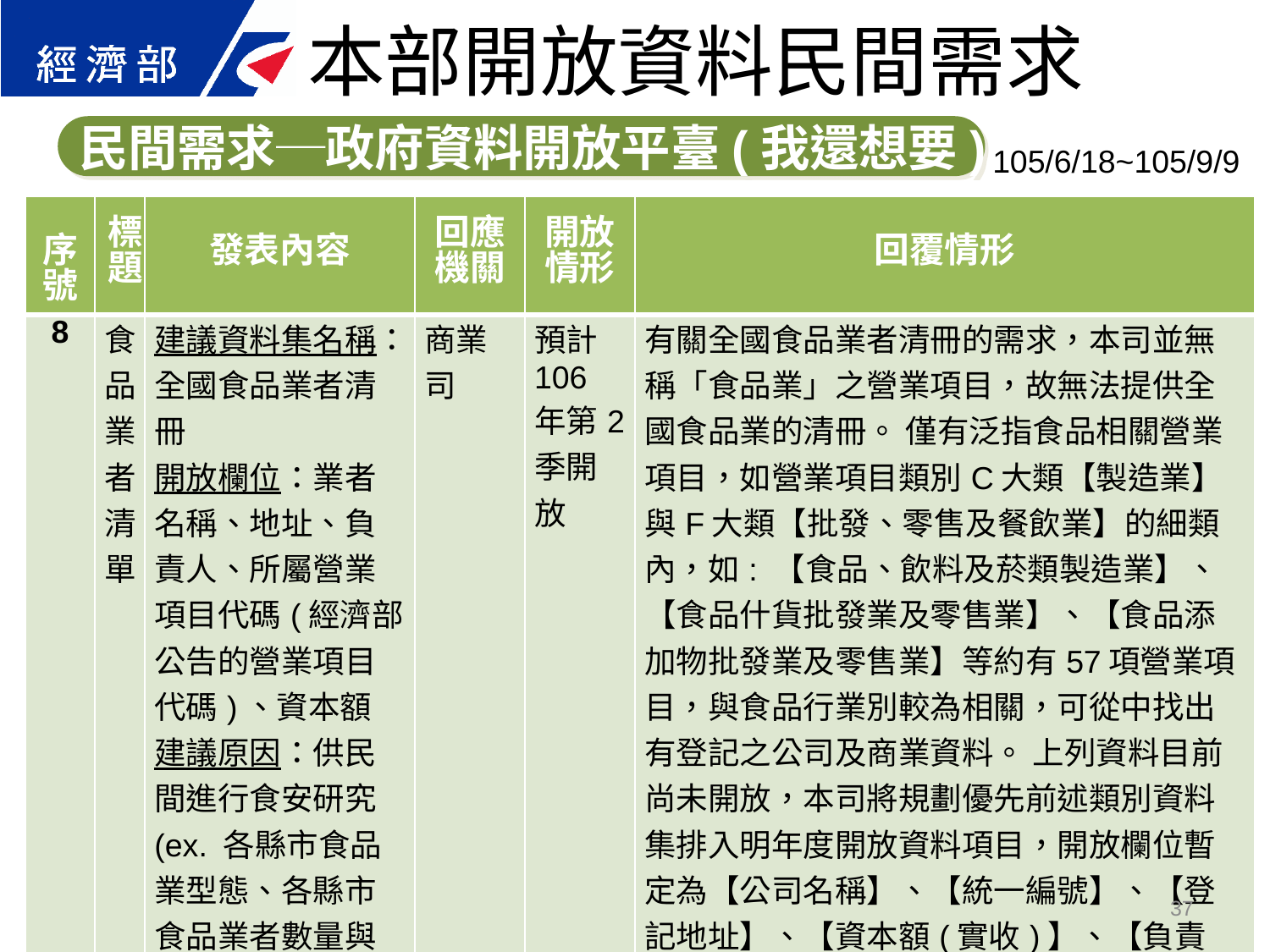

本部開放資料民間需求

民間需求─政府資料開放平臺(我還想要)
105/6/18~105/9/9
| 序號 | 標題 | 發表內容 | 回應 機關 | 開放情形 | 回覆情形 |
| --- | --- | --- | --- | --- | --- |
| 8 | 食品業者清單 | 建議資料集名稱：全國食品業者清冊 開放欄位：業者名稱、地址、負責人、所屬營業項目代碼(經濟部公告的營業項目代碼)、資本額 建議原因：供民間進行食安研究(ex. 各縣市食品業型態、各縣市食品業者數量與政府預算比例、各縣市食品業數量與稽查數量比例) | 商業司 | 預計106年第2季開放 | 有關全國食品業者清冊的需求，本司並無稱「食品業」之營業項目，故無法提供全國食品業的清冊。 僅有泛指食品相關營業項目，如營業項目類別C大類【製造業】與F大類【批發、零售及餐飲業】的細類內，如: 【食品、飲料及菸類製造業】、【食品什貨批發業及零售業】、【食品添加物批發業及零售業】等約有57項營業項目，與食品行業別較為相關，可從中找出有登記之公司及商業資料。 上列資料目前尚未開放，本司將規劃優先前述類別資料集排入明年度開放資料項目，開放欄位暫定為【公司名稱】、【統一編號】、【登記地址】、【資本額(實收)】、【負責人】。 另關於陳先生的需求與食安相關資料，建議可由衛生福利部食品藥物管理局主辦之「食品業者登錄平台」查詢相關資料。 |
37